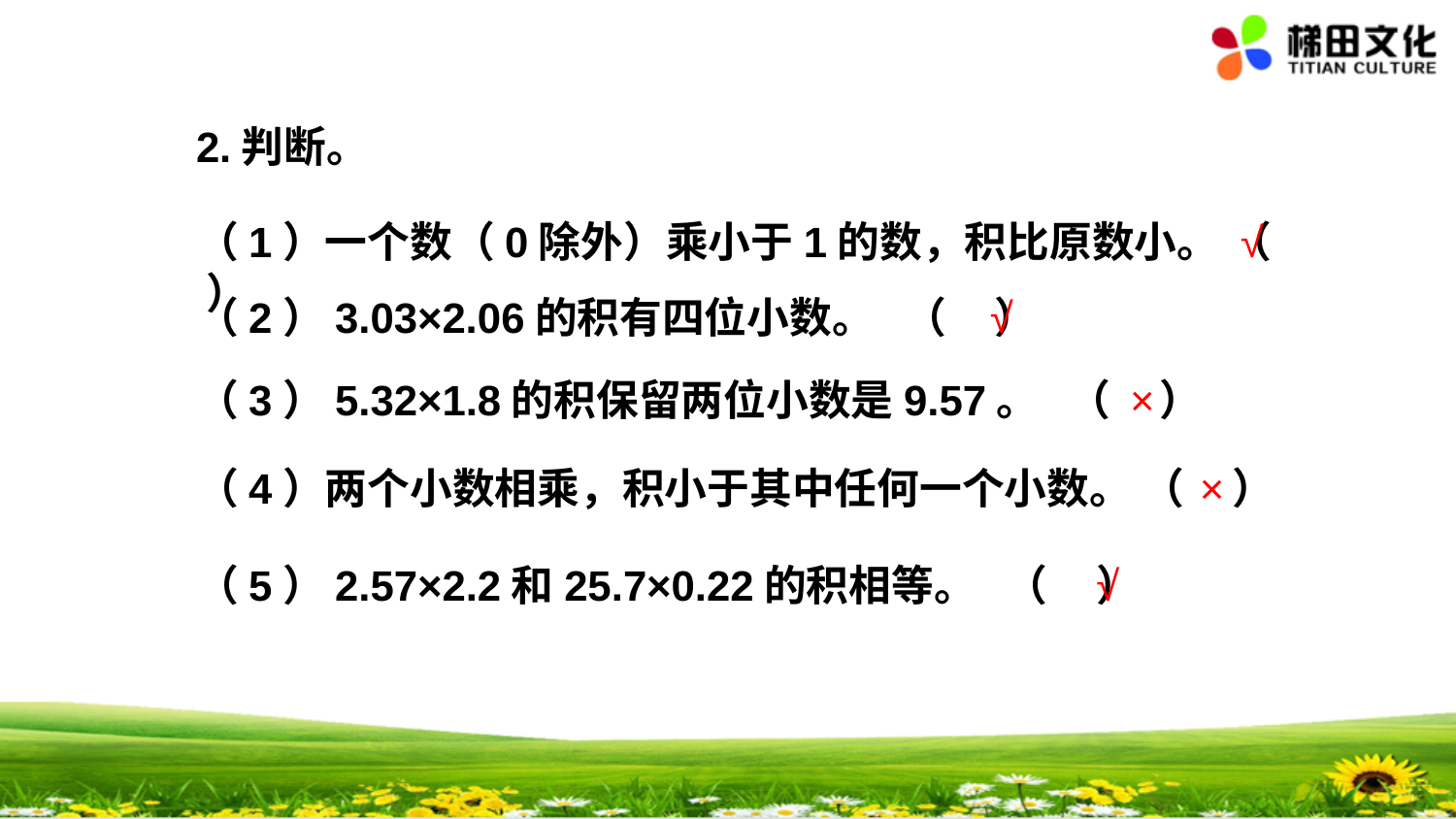

2.判断。
（1）一个数（0除外）乘小于1的数，积比原数小。 （    ）
√
（2）3.03×2.06的积有四位小数。   （     ）
√
（3）5.32×1.8的积保留两位小数是9.57。   （     ）
×
（4）两个小数相乘，积小于其中任何一个小数。 （     ）
×
（5）2.57×2.2和25.7×0.22的积相等。   （     ）
√